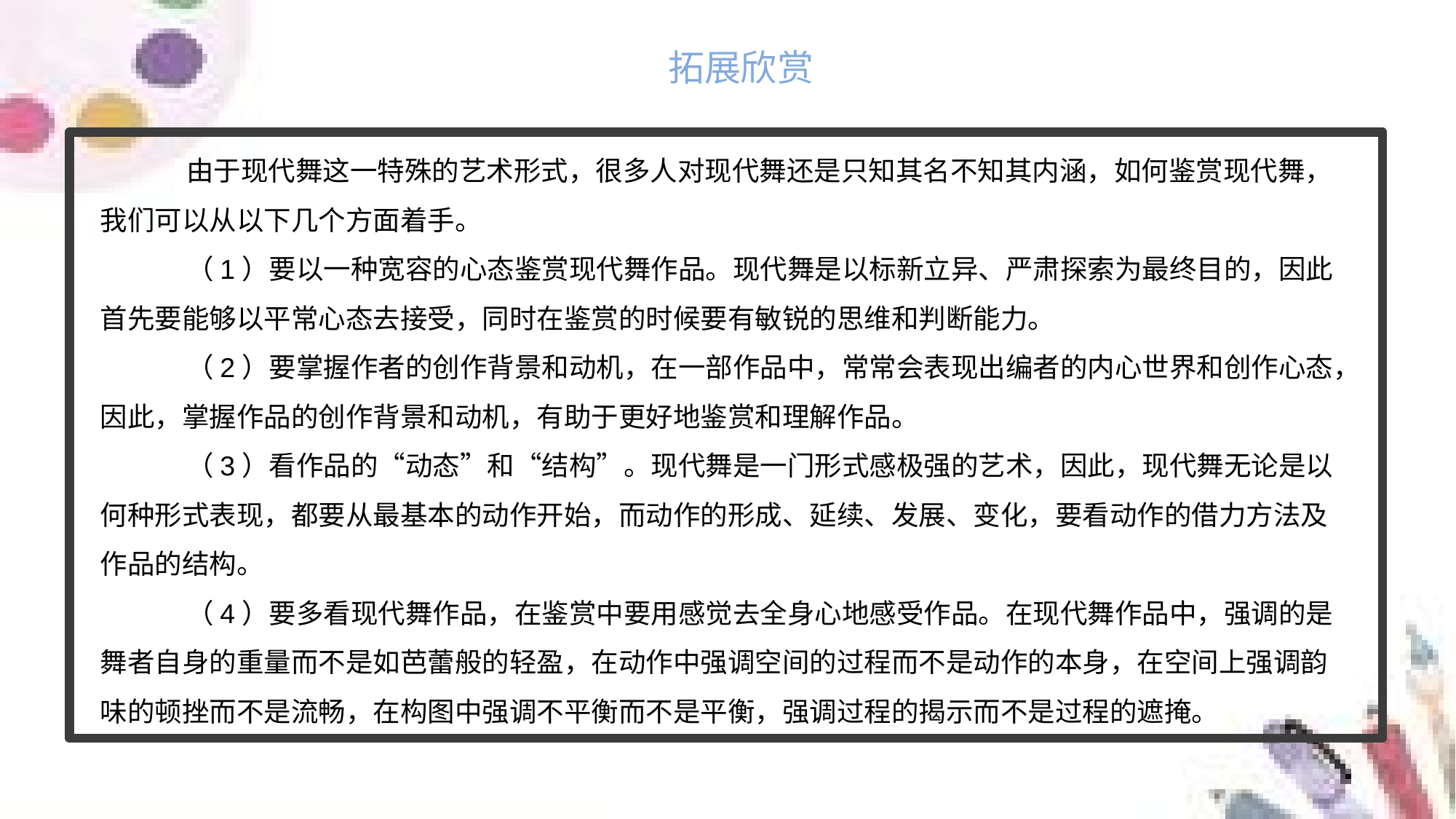

拓展欣赏

由于现代舞这一特殊的艺术形式，很多人对现代舞还是只知其名不知其内涵，如何鉴赏现代舞，我们可以从以下几个方面着手。
（1）要以一种宽容的心态鉴赏现代舞作品。现代舞是以标新立异、严肃探索为最终目的，因此首先要能够以平常心态去接受，同时在鉴赏的时候要有敏锐的思维和判断能力。
（2）要掌握作者的创作背景和动机，在一部作品中，常常会表现出编者的内心世界和创作心态，因此，掌握作品的创作背景和动机，有助于更好地鉴赏和理解作品。
（3）看作品的“动态”和“结构”。现代舞是一门形式感极强的艺术，因此，现代舞无论是以何种形式表现，都要从最基本的动作开始，而动作的形成、延续、发展、变化，要看动作的借力方法及作品的结构。
（4）要多看现代舞作品，在鉴赏中要用感觉去全身心地感受作品。在现代舞作品中，强调的是舞者自身的重量而不是如芭蕾般的轻盈，在动作中强调空间的过程而不是动作的本身，在空间上强调韵味的顿挫而不是流畅，在构图中强调不平衡而不是平衡，强调过程的揭示而不是过程的遮掩。
25